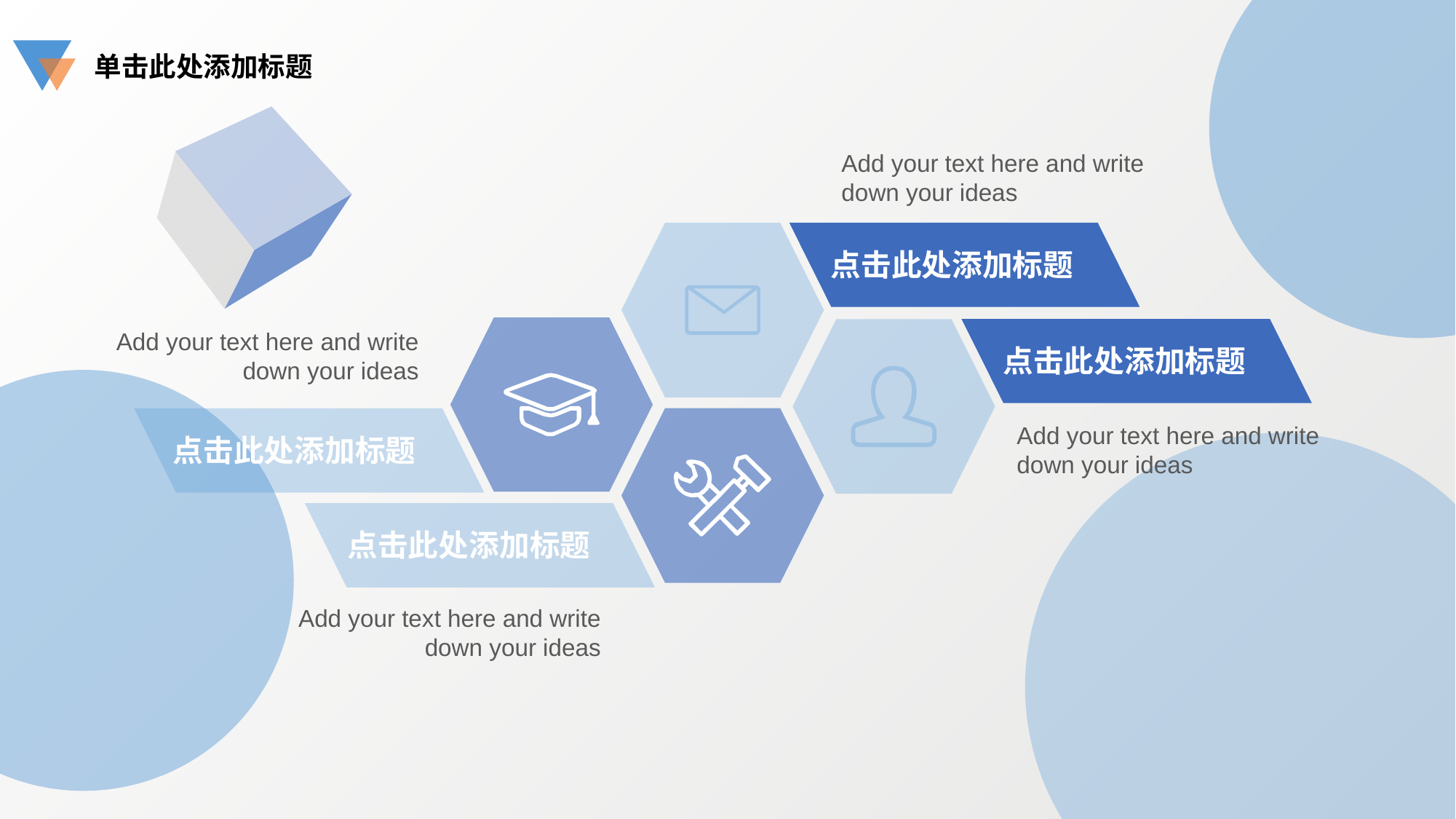

单击此处添加标题

Add your text here and write down your ideas

点击此处添加标题

点击此处添加标题

Add your text here and write down your ideas

点击此处添加标题
Add your text here and write down your ideas

点击此处添加标题
Add your text here and write down your ideas